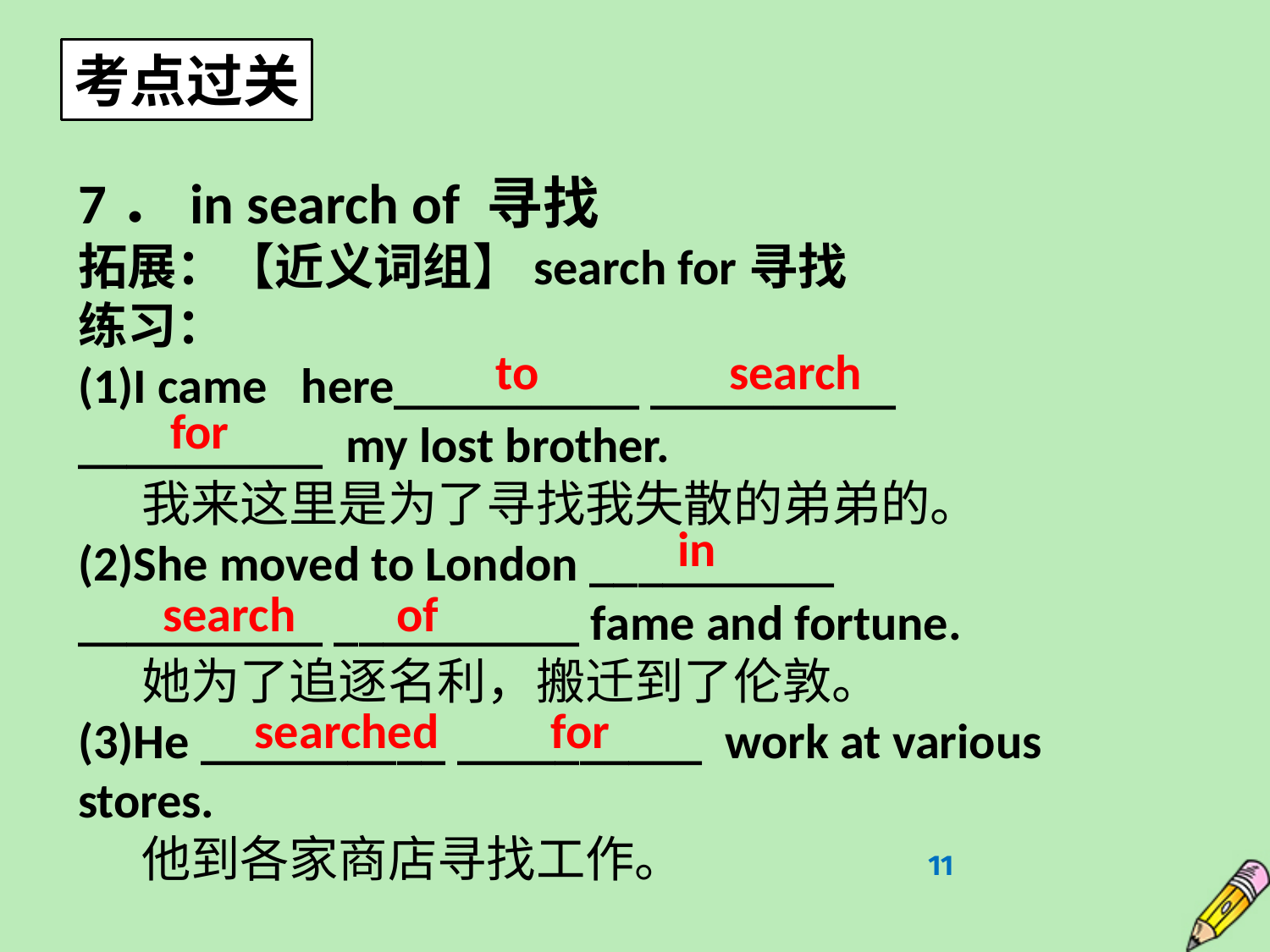

考点过关
7．in search of 寻找
拓展：【近义词组】search for寻找
练习：
(1)I came   here__________ __________   __________  my lost brother.
我来这里是为了寻找我失散的弟弟的。
(2)She moved to London __________ __________ __________ fame and fortune.
她为了追逐名利，搬迁到了伦敦。
(3)He __________ __________  work at various stores.
他到各家商店寻找工作。

                                    to                 search                   for
in
search         of
searched          for
11